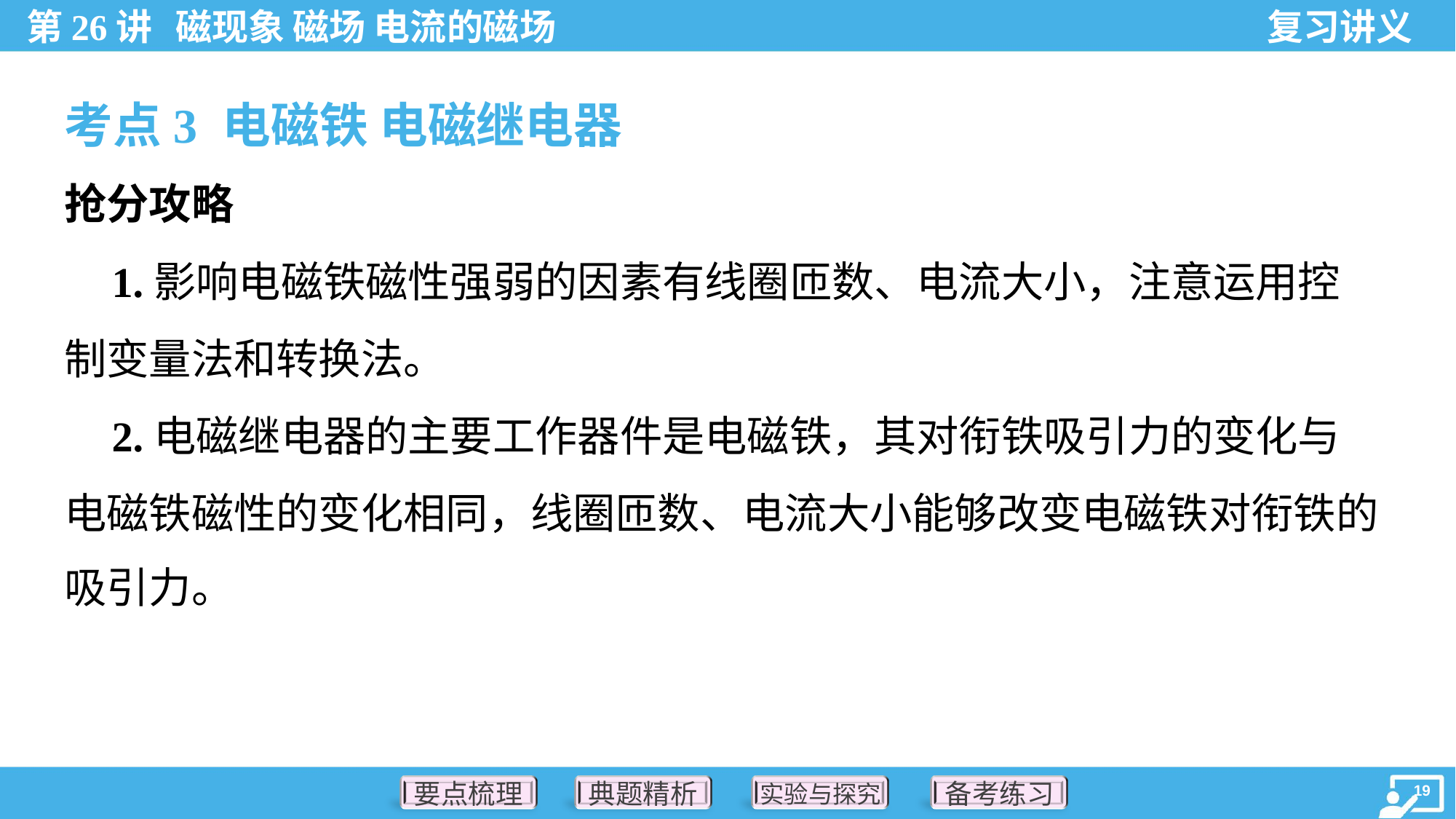

考点3 电磁铁 电磁继电器
抢分攻略
    1.影响电磁铁磁性强弱的因素有线圈匝数、电流大小，注意运用控
制变量法和转换法。
    2.电磁继电器的主要工作器件是电磁铁，其对衔铁吸引力的变化与
电磁铁磁性的变化相同，线圈匝数、电流大小能够改变电磁铁对衔铁的
吸引力。